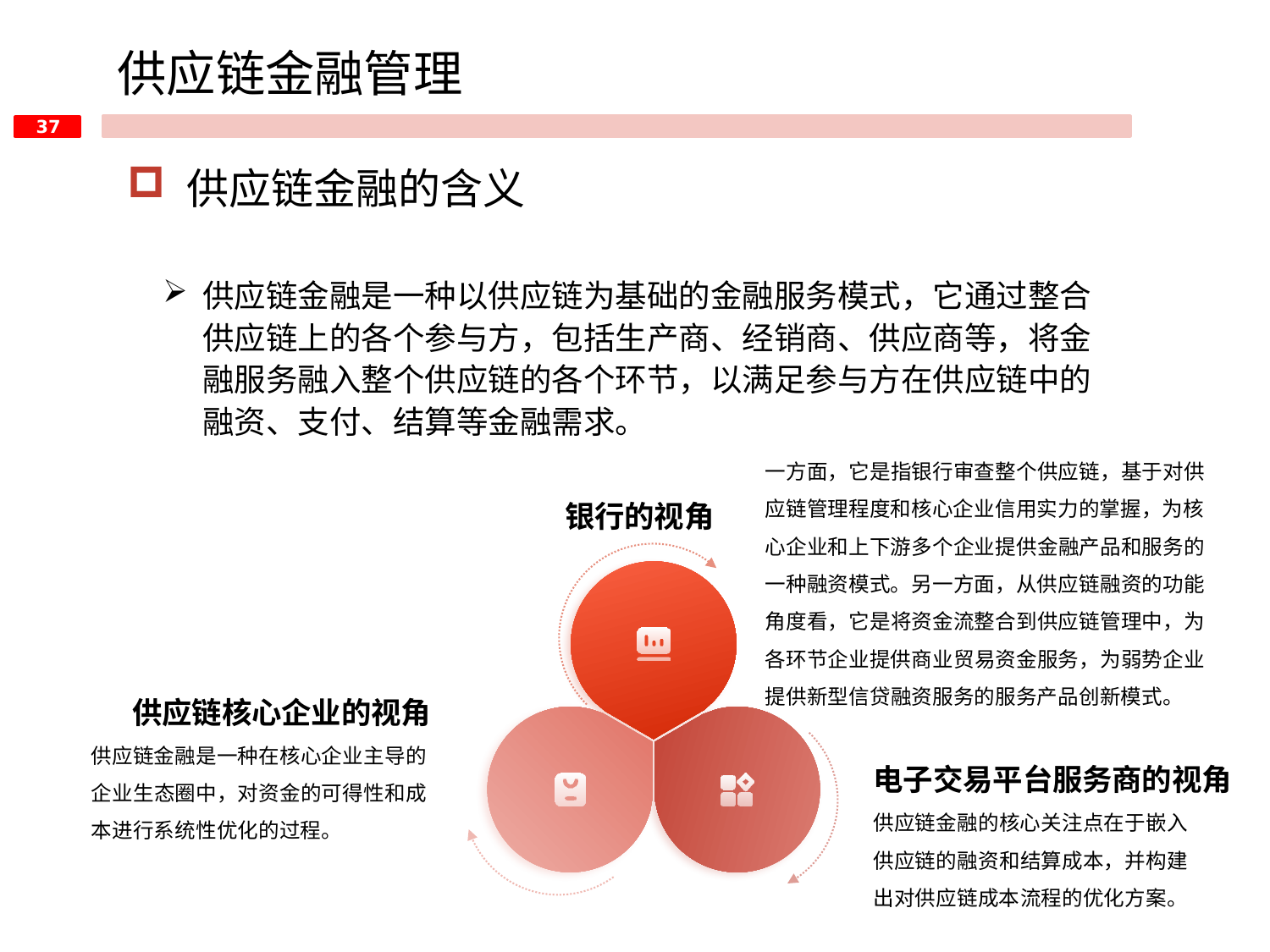

供应链金融管理
37
 供应链金融的含义
供应链金融是一种以供应链为基础的金融服务模式，它通过整合供应链上的各个参与方，包括生产商、经销商、供应商等，将金融服务融入整个供应链的各个环节，以满足参与方在供应链中的融资、支付、结算等金融需求。
一方面，它是指银行审查整个供应链，基于对供应链管理程度和核心企业信用实力的掌握，为核心企业和上下游多个企业提供金融产品和服务的一种融资模式。另一方面，从供应链融资的功能角度看，它是将资金流整合到供应链管理中，为各环节企业提供商业贸易资金服务，为弱势企业提供新型信贷融资服务的服务产品创新模式。
银行的视角

供应链核心企业的视角

供应链金融是一种在核心企业主导的企业生态圈中，对资金的可得性和成本进行系统性优化的过程。
电子交易平台服务商的视角

供应链金融的核心关注点在于嵌入供应链的融资和结算成本，并构建出对供应链成本流程的优化方案。